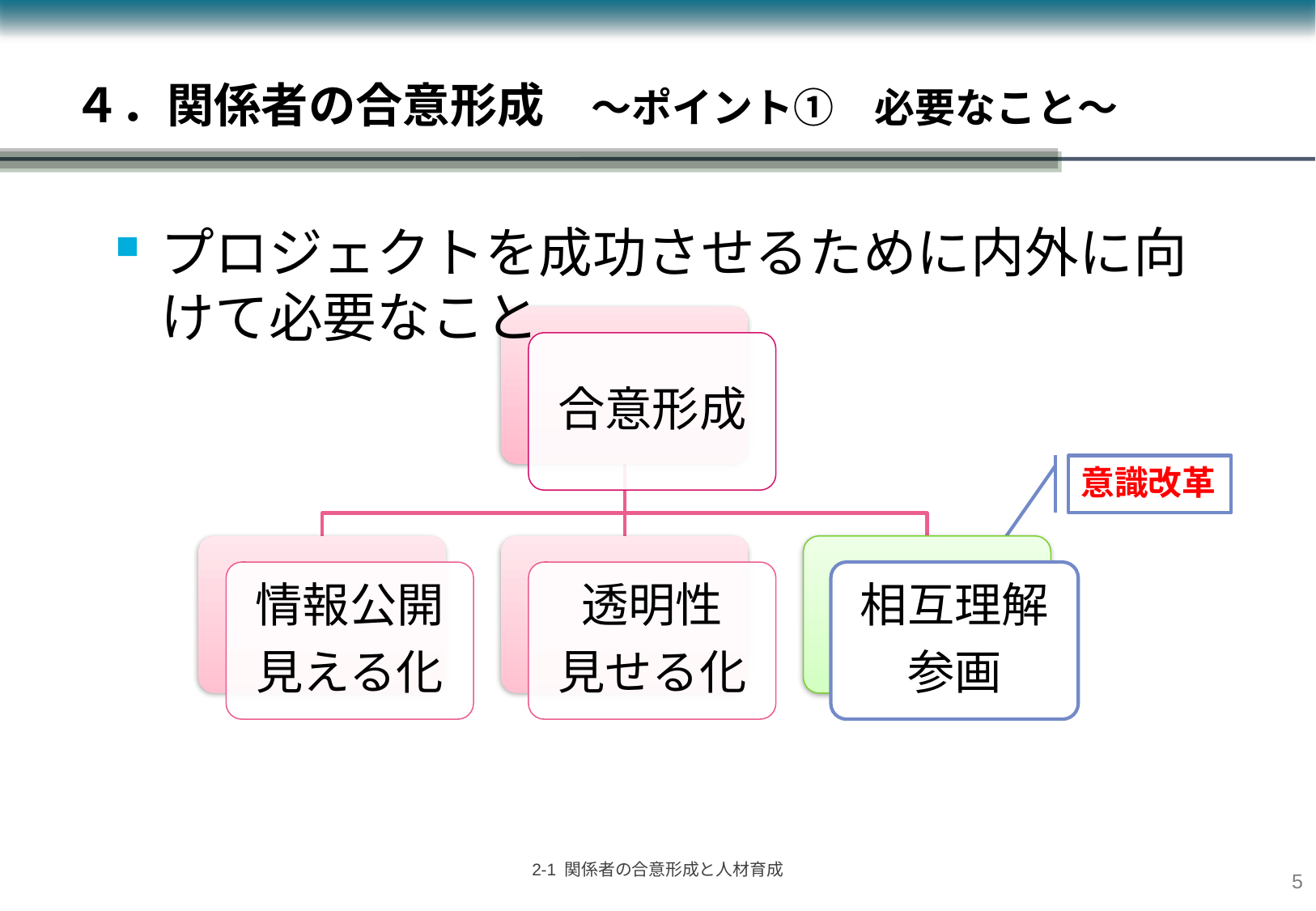

# ４．関係者の合意形成　～ポイント①　必要なこと～
プロジェクトを成功させるために内外に向けて必要なこと
合意形成
情報公開
見える化
透明性
見せる化
相互理解
参画
意識改革
5
2-1 関係者の合意形成と人材育成